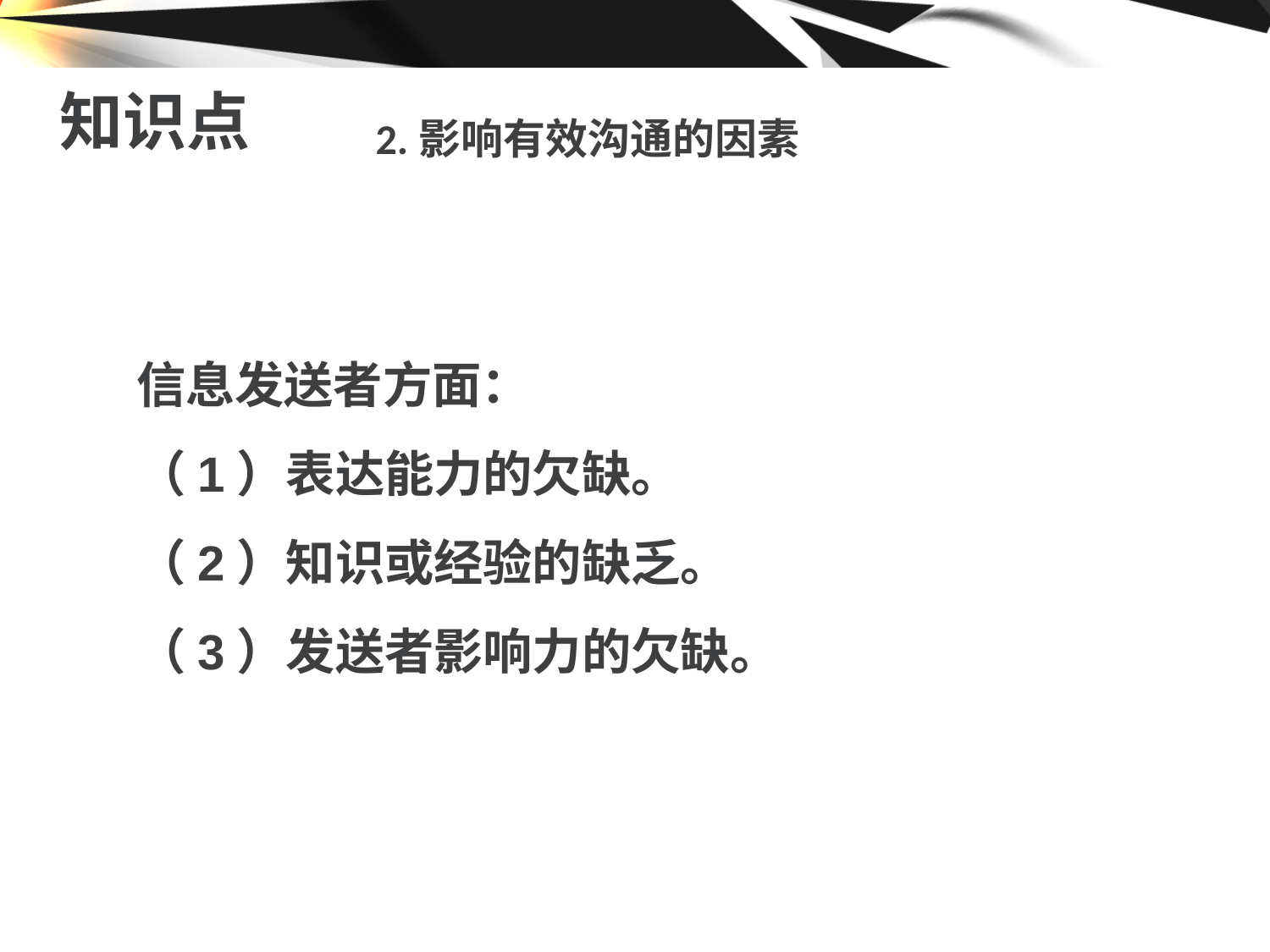

知识点
2.影响有效沟通的因素
信息发送者方面：
（1）表达能力的欠缺。
（2）知识或经验的缺乏。
（3）发送者影响力的欠缺。